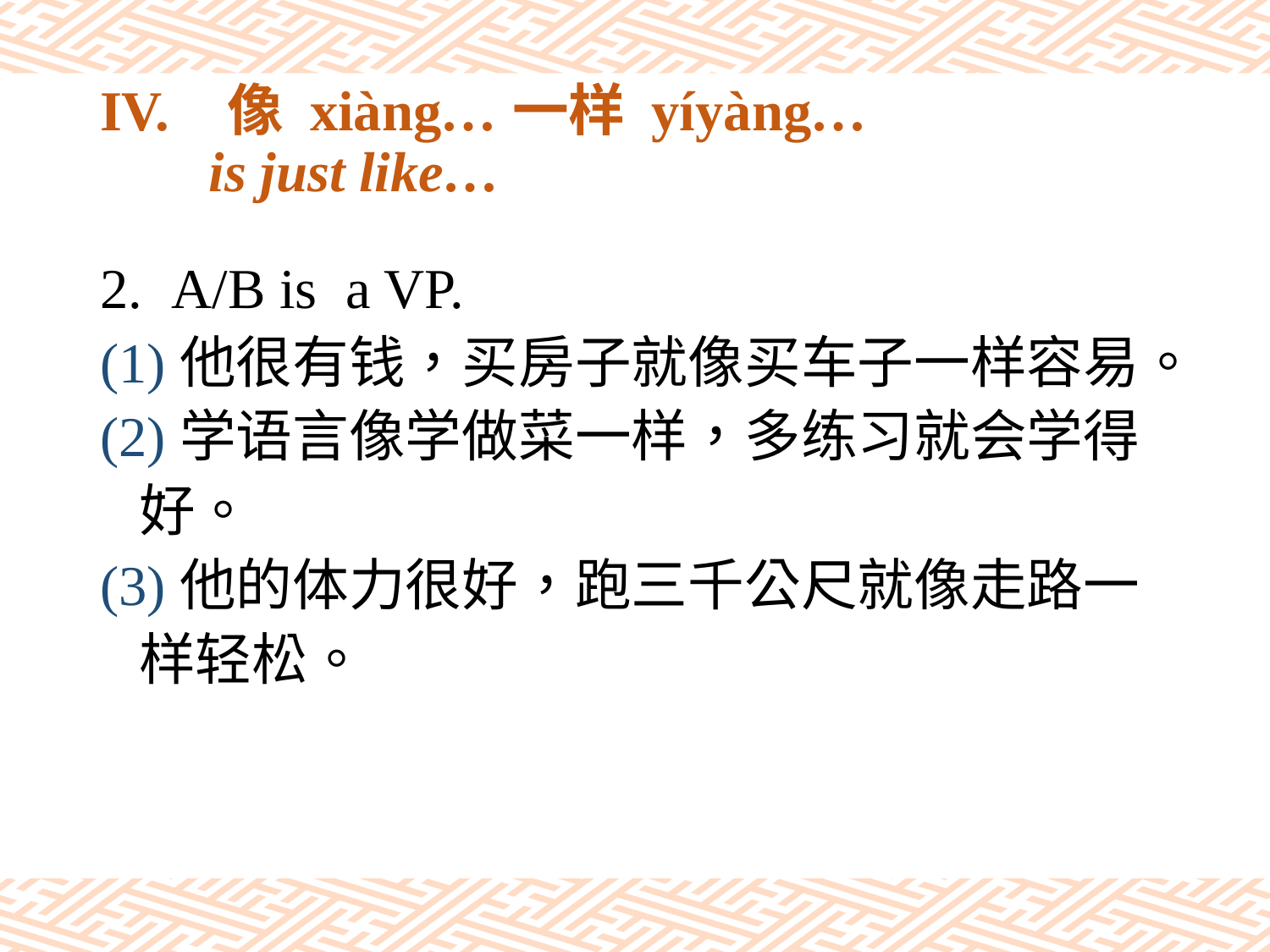

# IV.	像 xiàng…一样 yíyàng… 　   is just like…
A/B is  a VP.
(1)他很有钱，买房子就像买车子一样容易。
(2)学语言像学做菜一样，多练习就会学得
  好。
(3)他的体力很好，跑三千公尺就像走路一
  样轻松。